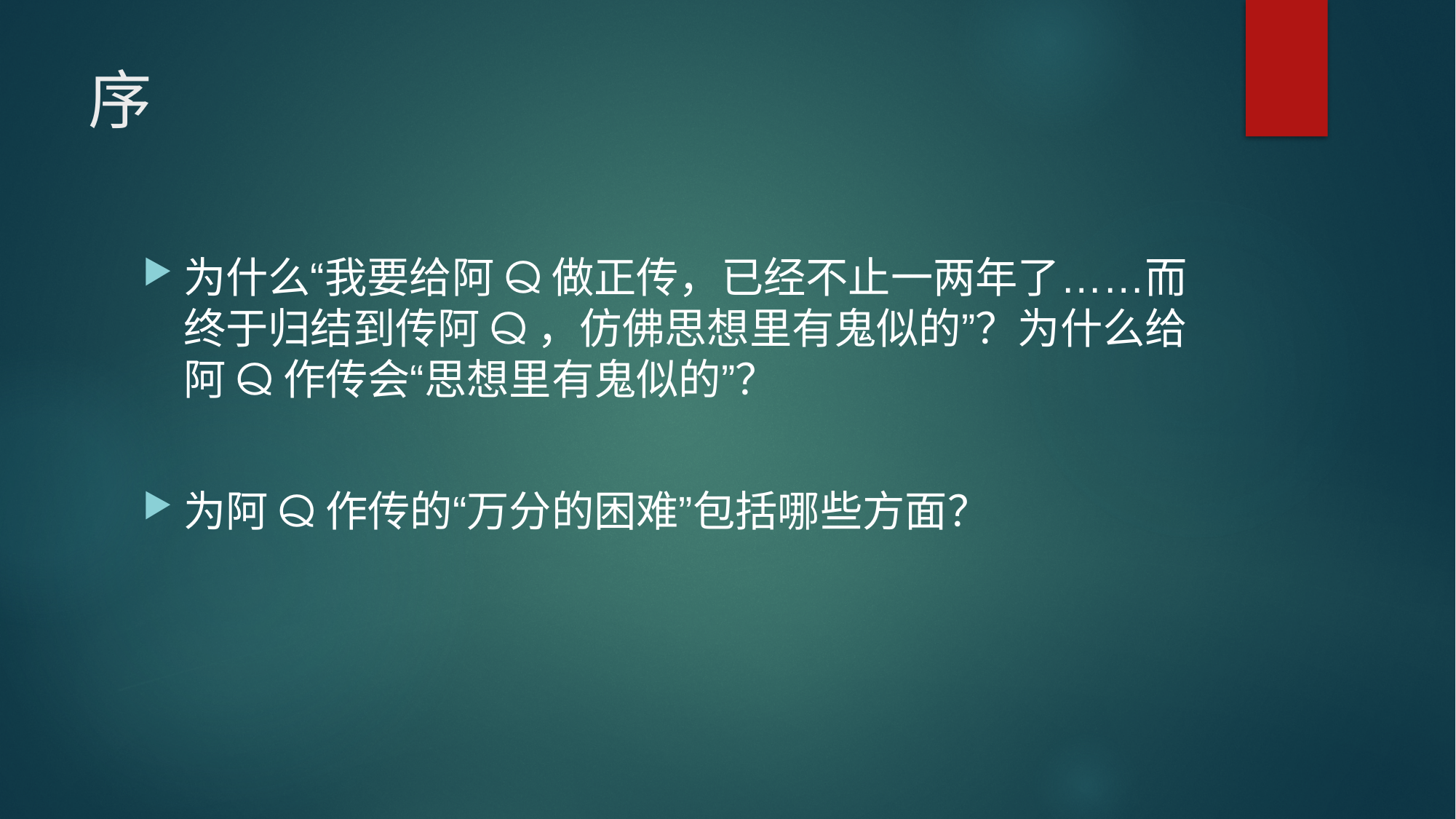

# 序
为什么“我要给阿Q做正传，已经不止一两年了……而终于归结到传阿Q，仿佛思想里有鬼似的”？为什么给阿Q作传会“思想里有鬼似的”？

为阿Q作传的“万分的困难”包括哪些方面？